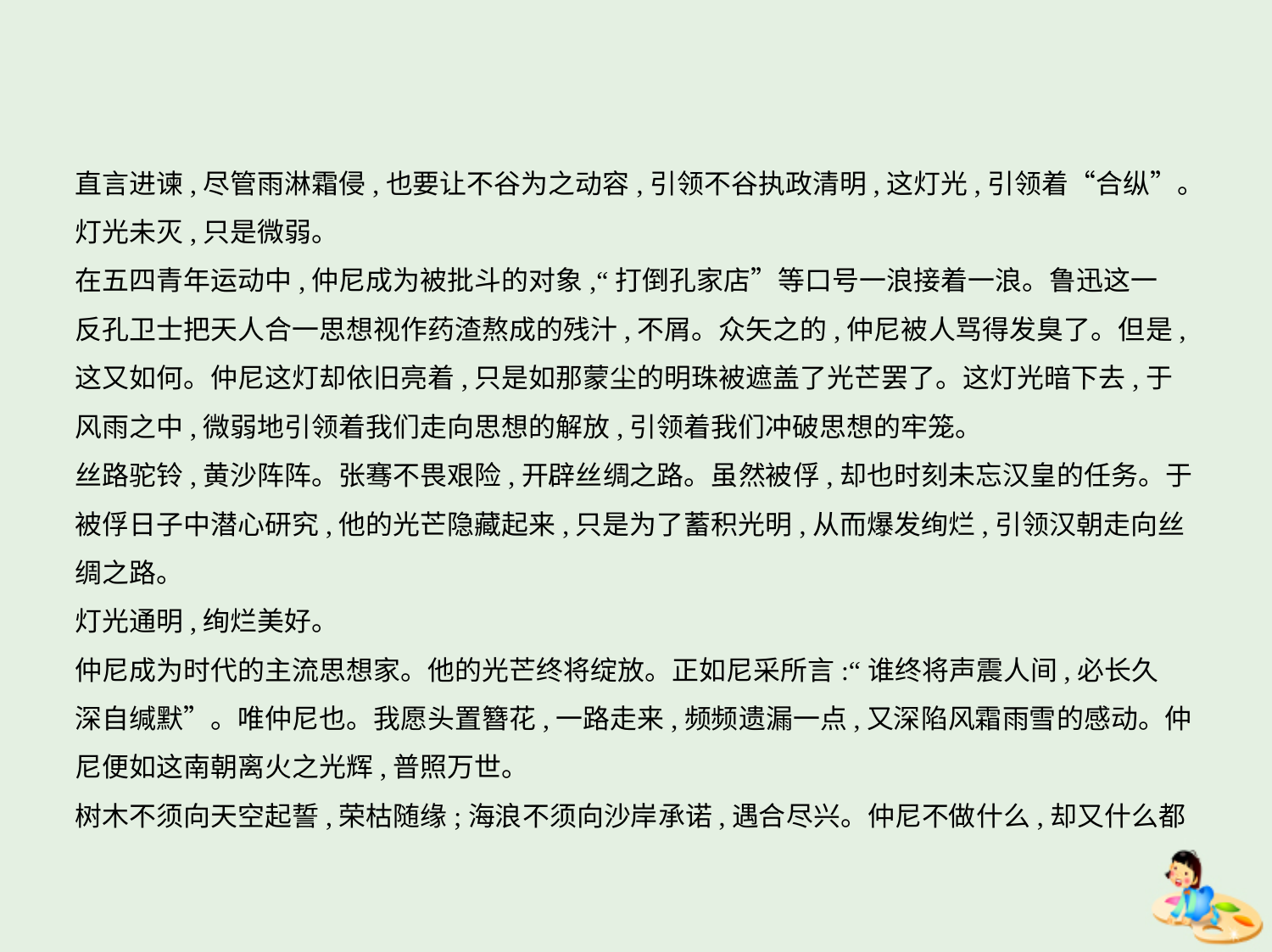

直言进谏,尽管雨淋霜侵,也要让不谷为之动容,引领不谷执政清明,这灯光,引领着“合纵”。
灯光未灭,只是微弱。
在五四青年运动中,仲尼成为被批斗的对象,“打倒孔家店”等口号一浪接着一浪。鲁迅这一
反孔卫士把天人合一思想视作药渣熬成的残汁,不屑。众矢之的,仲尼被人骂得发臭了。但是,
这又如何。仲尼这灯却依旧亮着,只是如那蒙尘的明珠被遮盖了光芒罢了。这灯光暗下去,于
风雨之中,微弱地引领着我们走向思想的解放,引领着我们冲破思想的牢笼。
丝路驼铃,黄沙阵阵。张骞不畏艰险,开辟丝绸之路。虽然被俘,却也时刻未忘汉皇的任务。于
被俘日子中潜心研究,他的光芒隐藏起来,只是为了蓄积光明,从而爆发绚烂,引领汉朝走向丝
绸之路。
灯光通明,绚烂美好。
仲尼成为时代的主流思想家。他的光芒终将绽放。正如尼采所言:“谁终将声震人间,必长久
深自缄默”。唯仲尼也。我愿头置簪花,一路走来,频频遗漏一点,又深陷风霜雨雪的感动。仲
尼便如这南朝离火之光辉,普照万世。
树木不须向天空起誓,荣枯随缘;海浪不须向沙岸承诺,遇合尽兴。仲尼不做什么,却又什么都